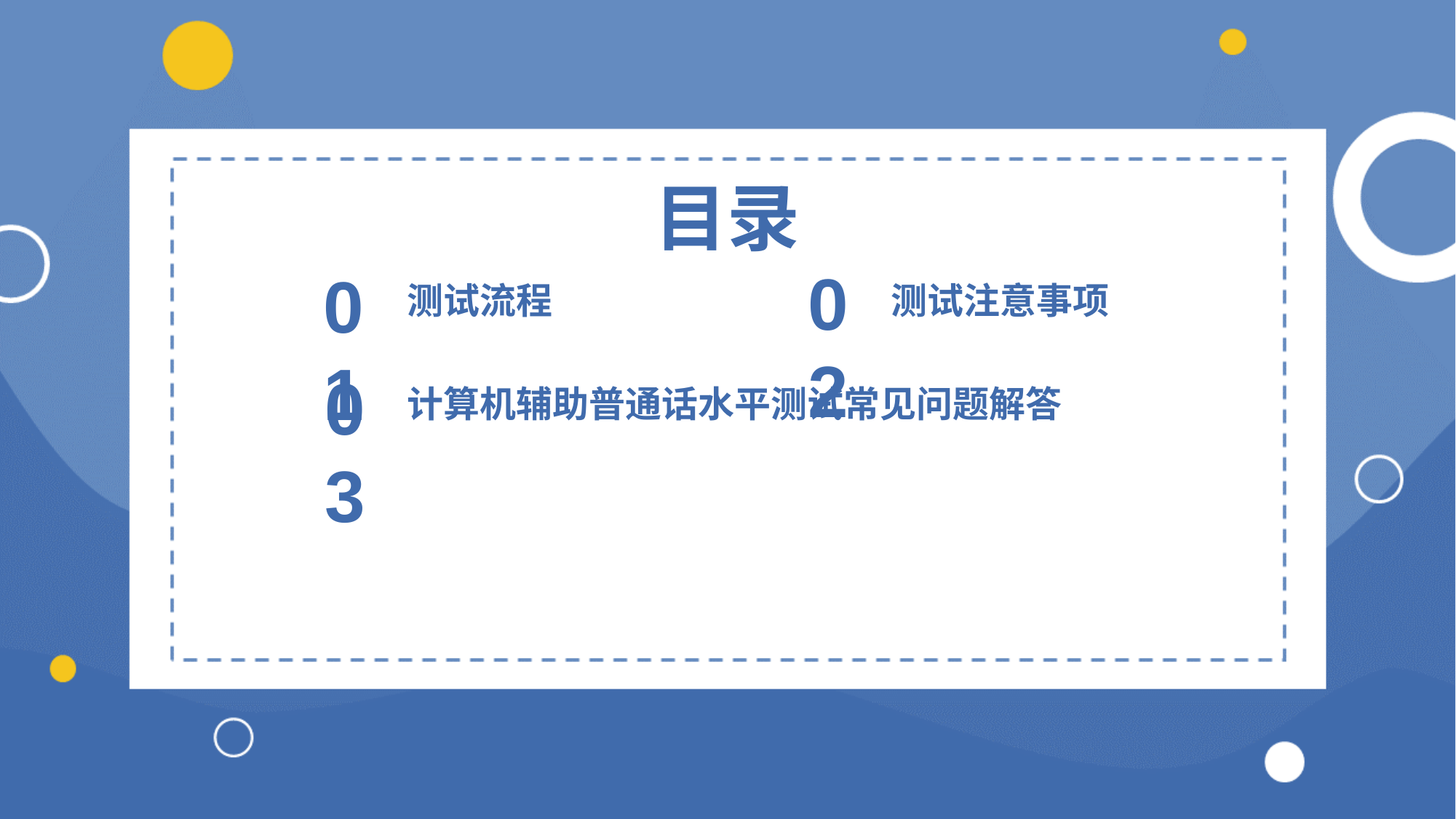

目录
02
01
测试流程
测试注意事项
03
计算机辅助普通话水平测试常见问题解答